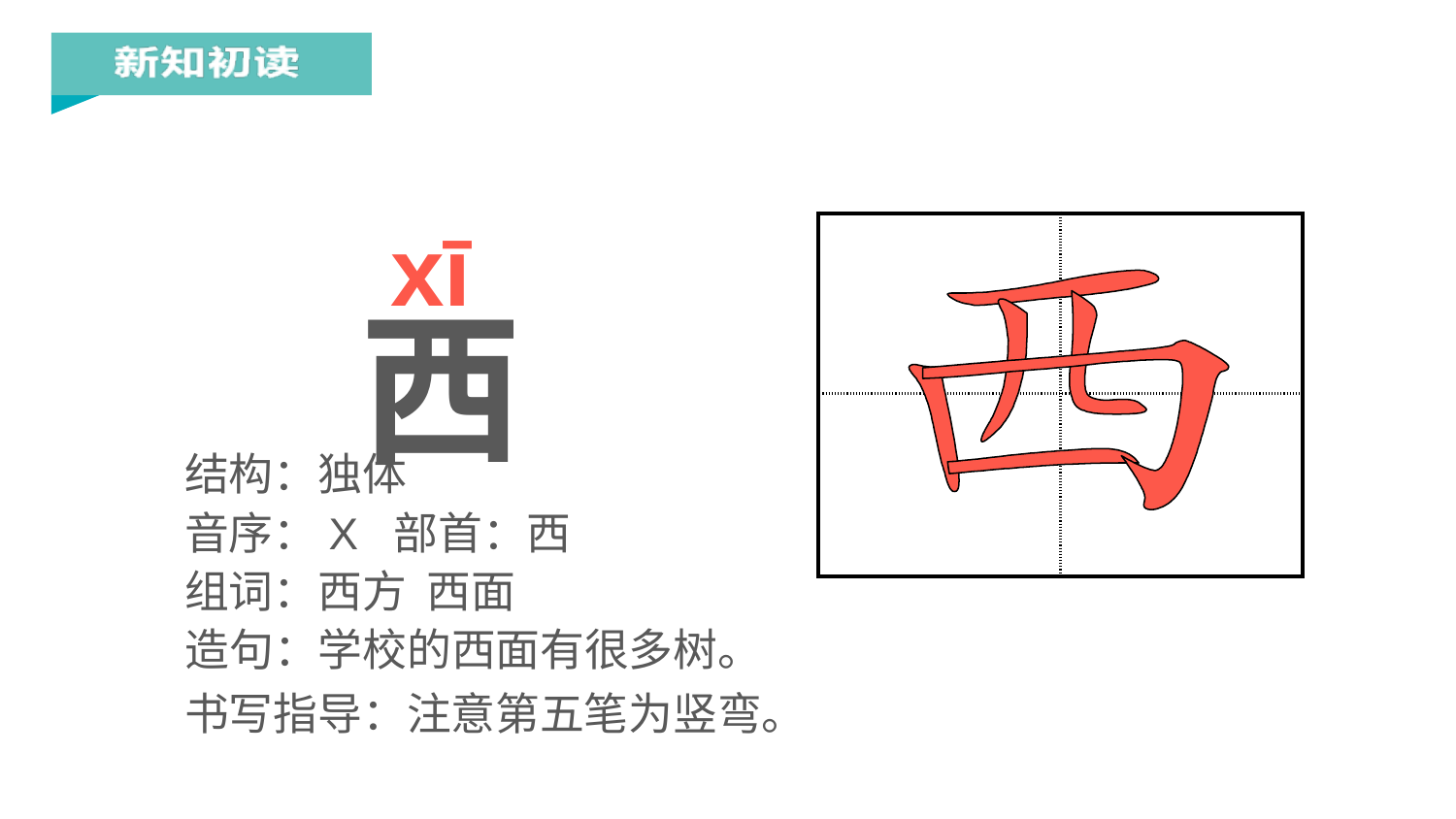

xī
|  |  |
| --- | --- |
|  |  |

西

结构：独体

音序：X  部首：西
组词：西方  西面
造句：学校的西面有很多树。
书写指导：注意第五笔为竖弯。